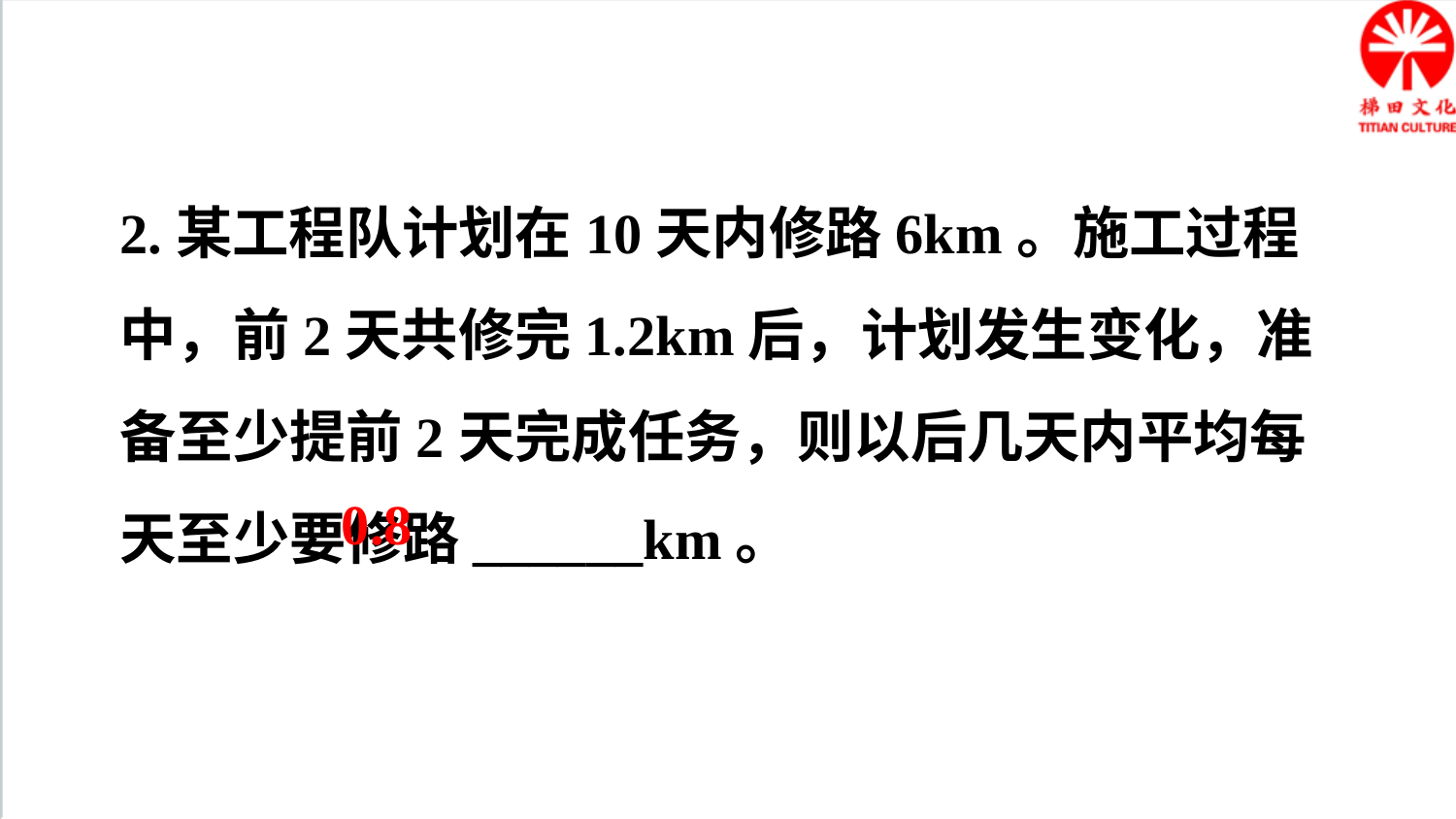

2.某工程队计划在10天内修路6km。施工过程中，前2天共修完1.2km后，计划发生变化，准备至少提前2天完成任务，则以后几天内平均每天至少要修路______km。
0.8